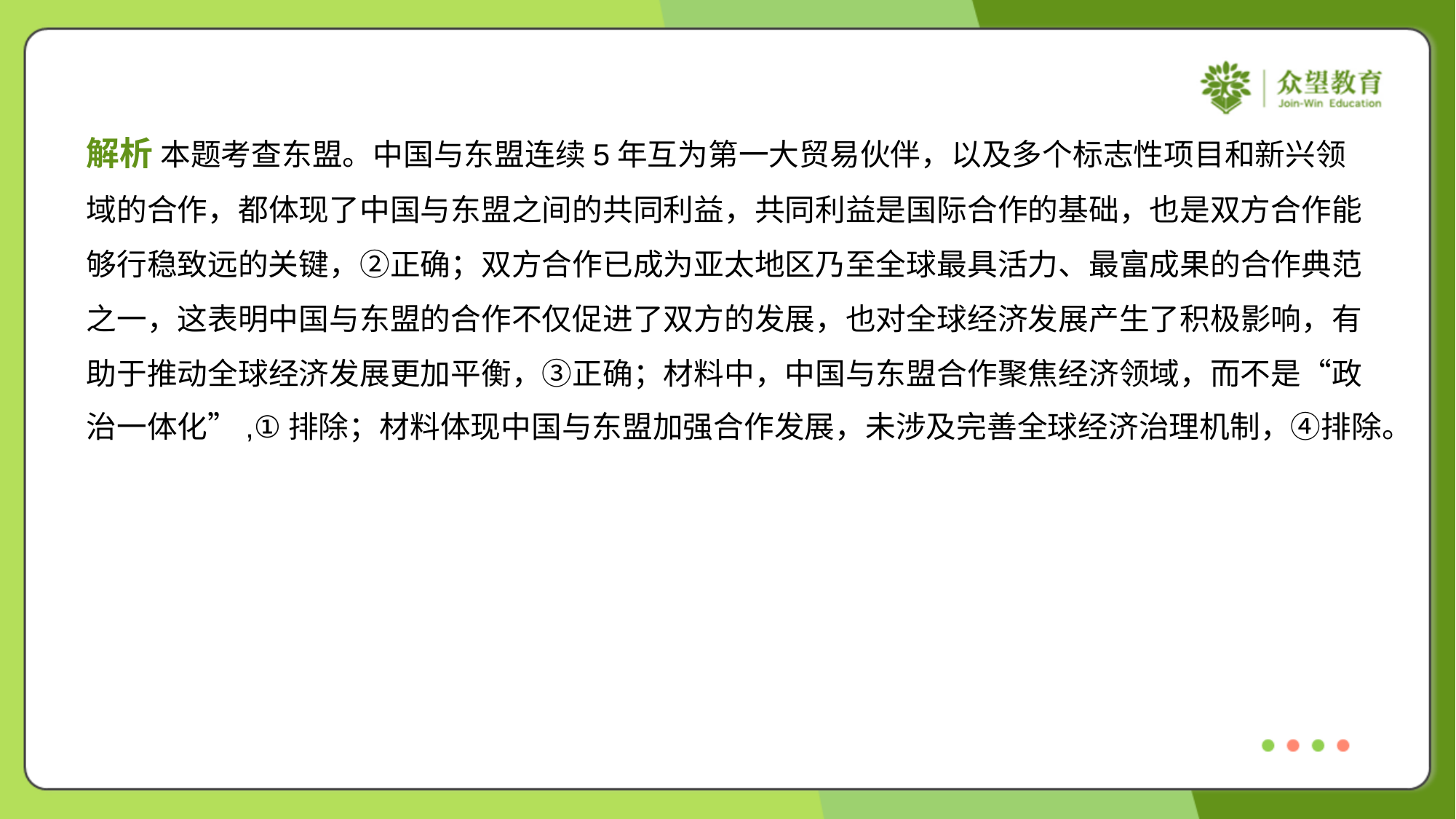

解析 本题考查东盟。中国与东盟连续5年互为第一大贸易伙伴，以及多个标志性项目和新兴领
域的合作，都体现了中国与东盟之间的共同利益，共同利益是国际合作的基础，也是双方合作能
够行稳致远的关键，②正确；双方合作已成为亚太地区乃至全球最具活力、最富成果的合作典范
之一，这表明中国与东盟的合作不仅促进了双方的发展，也对全球经济发展产生了积极影响，有
助于推动全球经济发展更加平衡，③正确；材料中，中国与东盟合作聚焦经济领域，而不是“政
治一体化”,①排除；材料体现中国与东盟加强合作发展，未涉及完善全球经济治理机制，④排除。